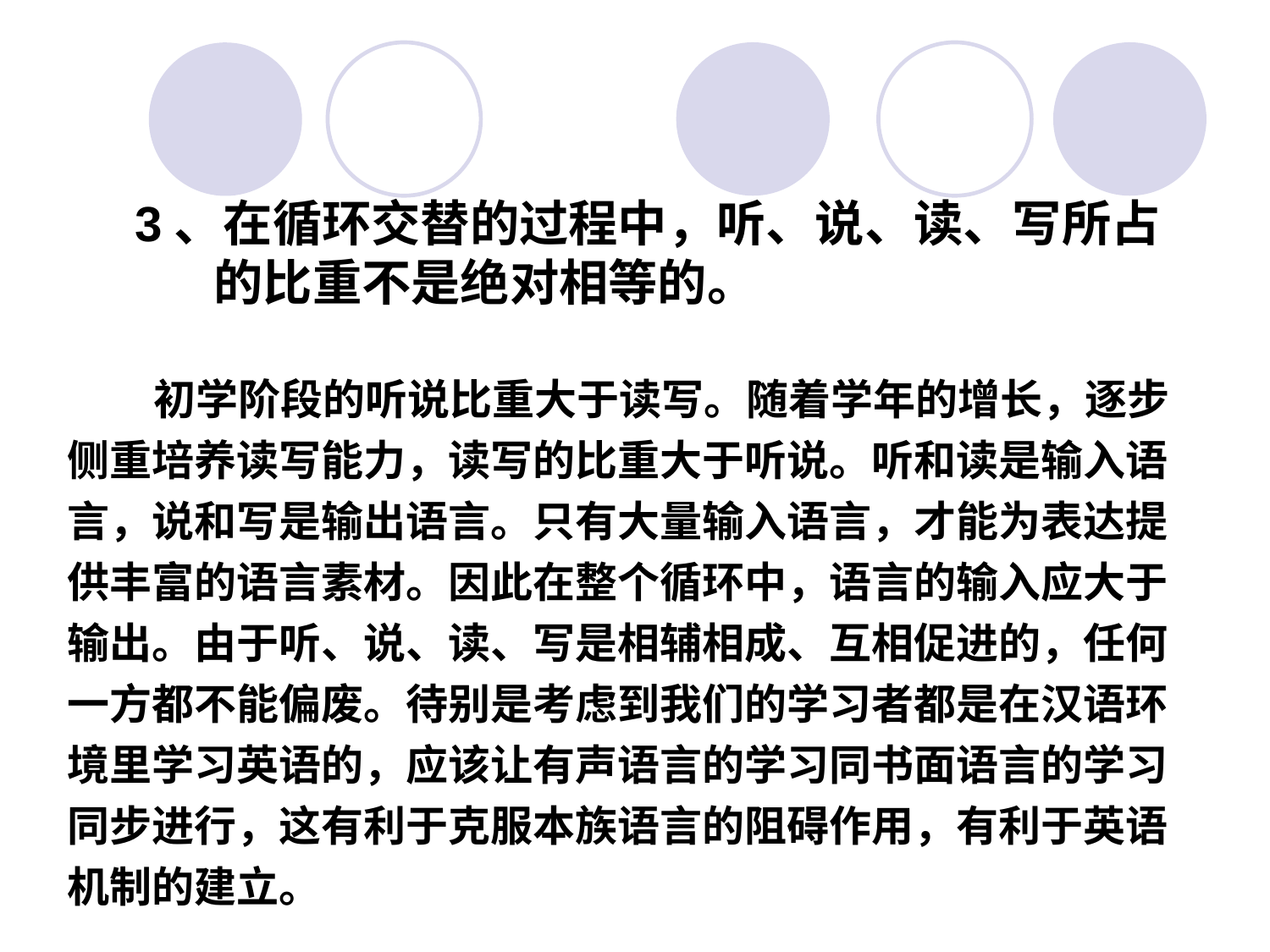

3、在循环交替的过程中，听、说、读、写所占
      的比重不是绝对相等的。
        初学阶段的听说比重大于读写。随着学年的增长，逐步侧重培养读写能力，读写的比重大于听说。听和读是输入语言，说和写是输出语言。只有大量输入语言，才能为表达提供丰富的语言素材。因此在整个循环中，语言的输入应大于输出。由于听、说、读、写是相辅相成、互相促进的，任何一方都不能偏废。待别是考虑到我们的学习者都是在汉语环境里学习英语的，应该让有声语言的学习同书面语言的学习同步进行，这有利于克服本族语言的阻碍作用，有利于英语机制的建立。